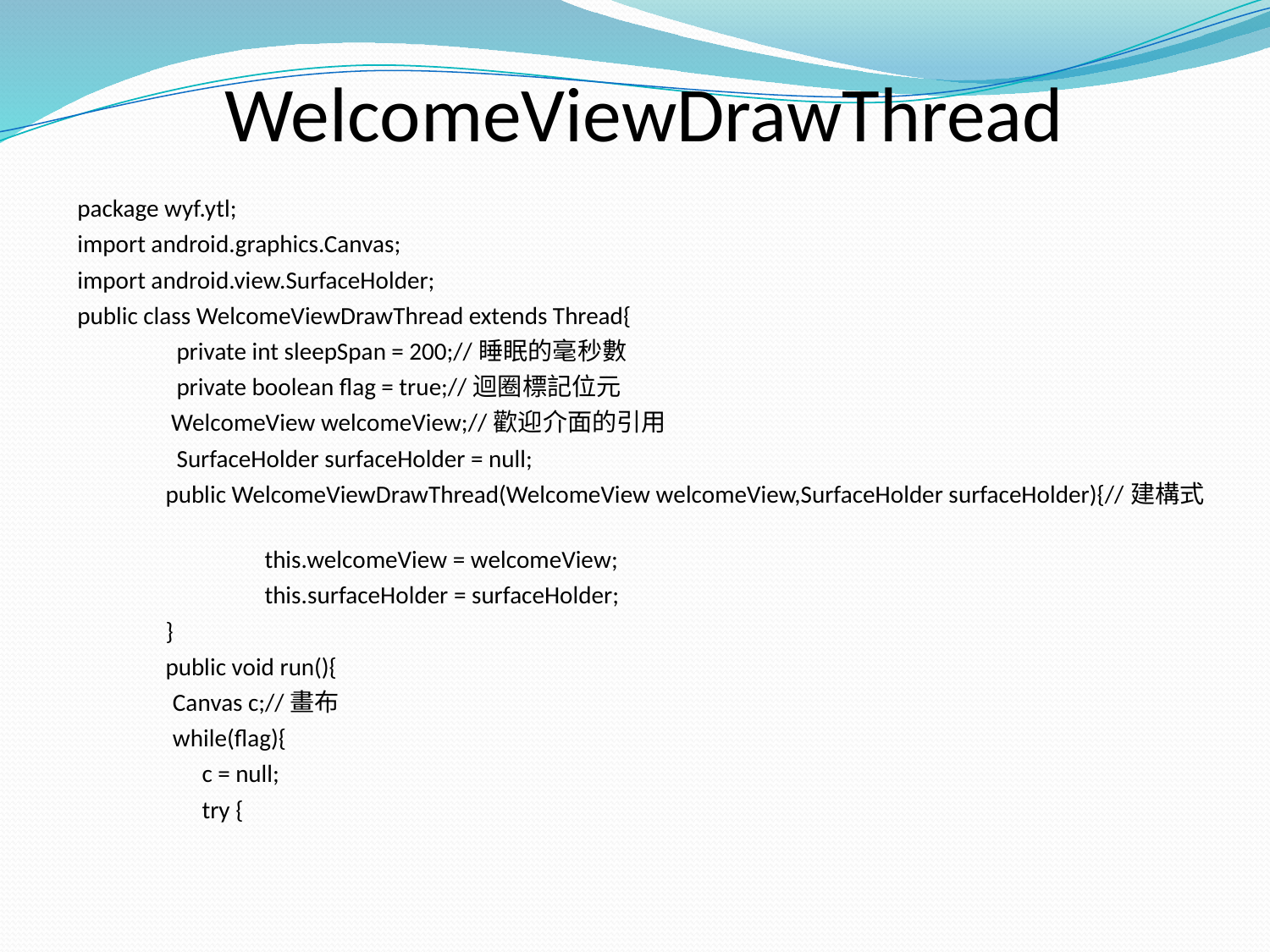

WelcomeViewDrawThread
package wyf.ytl;
import android.graphics.Canvas;
import android.view.SurfaceHolder;
public class WelcomeViewDrawThread extends Thread{
                  private int sleepSpan = 200;//睡眠的毫秒數
                  private boolean flag = true;//迴圈標記位元
                 WelcomeView welcomeView;//歡迎介面的引用
                  SurfaceHolder surfaceHolder = null;
                public WelcomeViewDrawThread(WelcomeView welcomeView,SurfaceHolder surfaceHolder){//建構式
                                  this.welcomeView = welcomeView;
                                  this.surfaceHolder = surfaceHolder;
                }
                public void run(){
	      Canvas c;//畫布
	      while(flag){
		c = null;
		try {